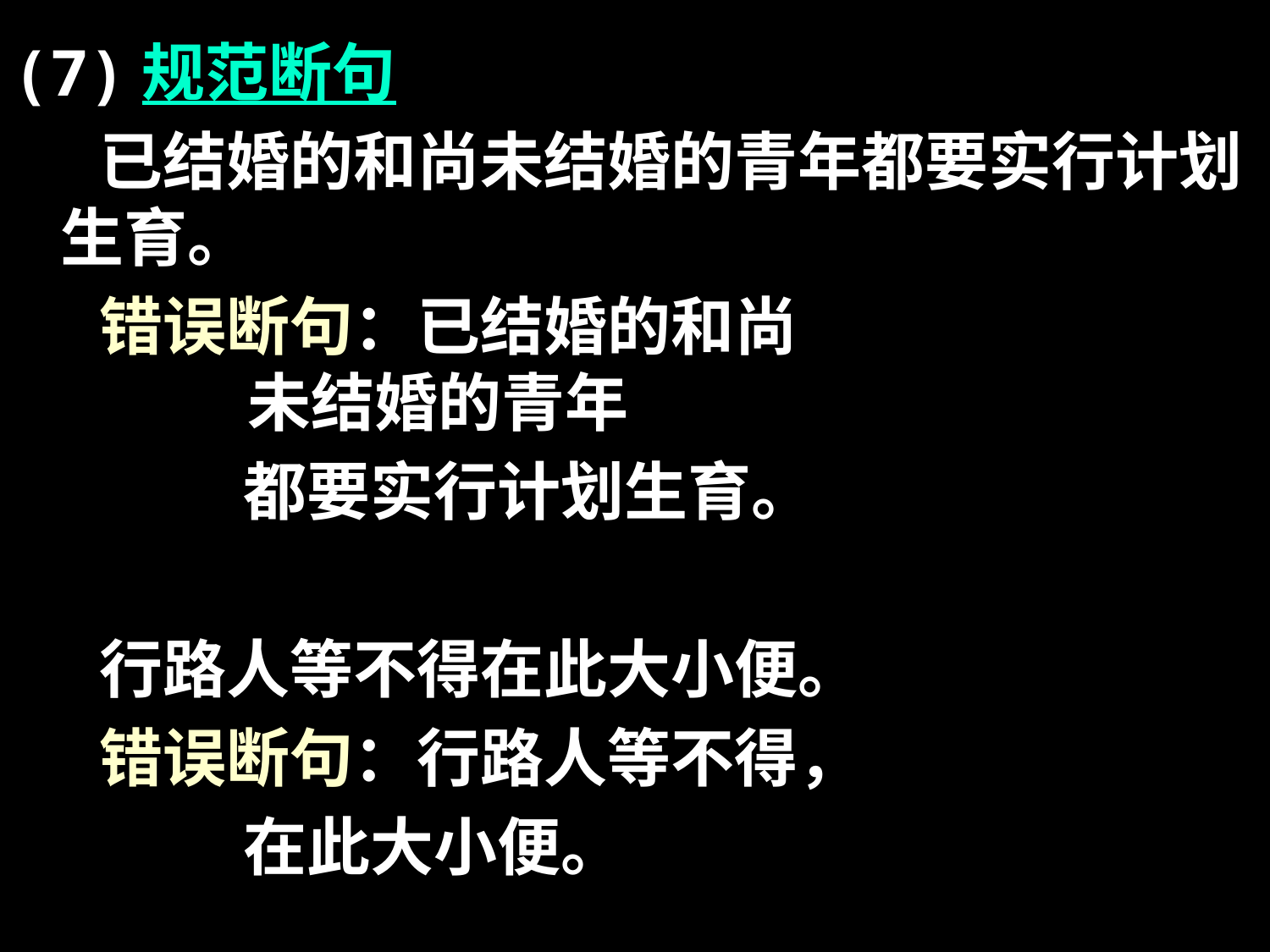

(7)规范断句
     已结婚的和尚未结婚的青年都要实行计划生育。
     错误断句：已结婚的和尚
             未结婚的青年
               都要实行计划生育。

     行路人等不得在此大小便。
     错误断句：行路人等不得，
               在此大小便。